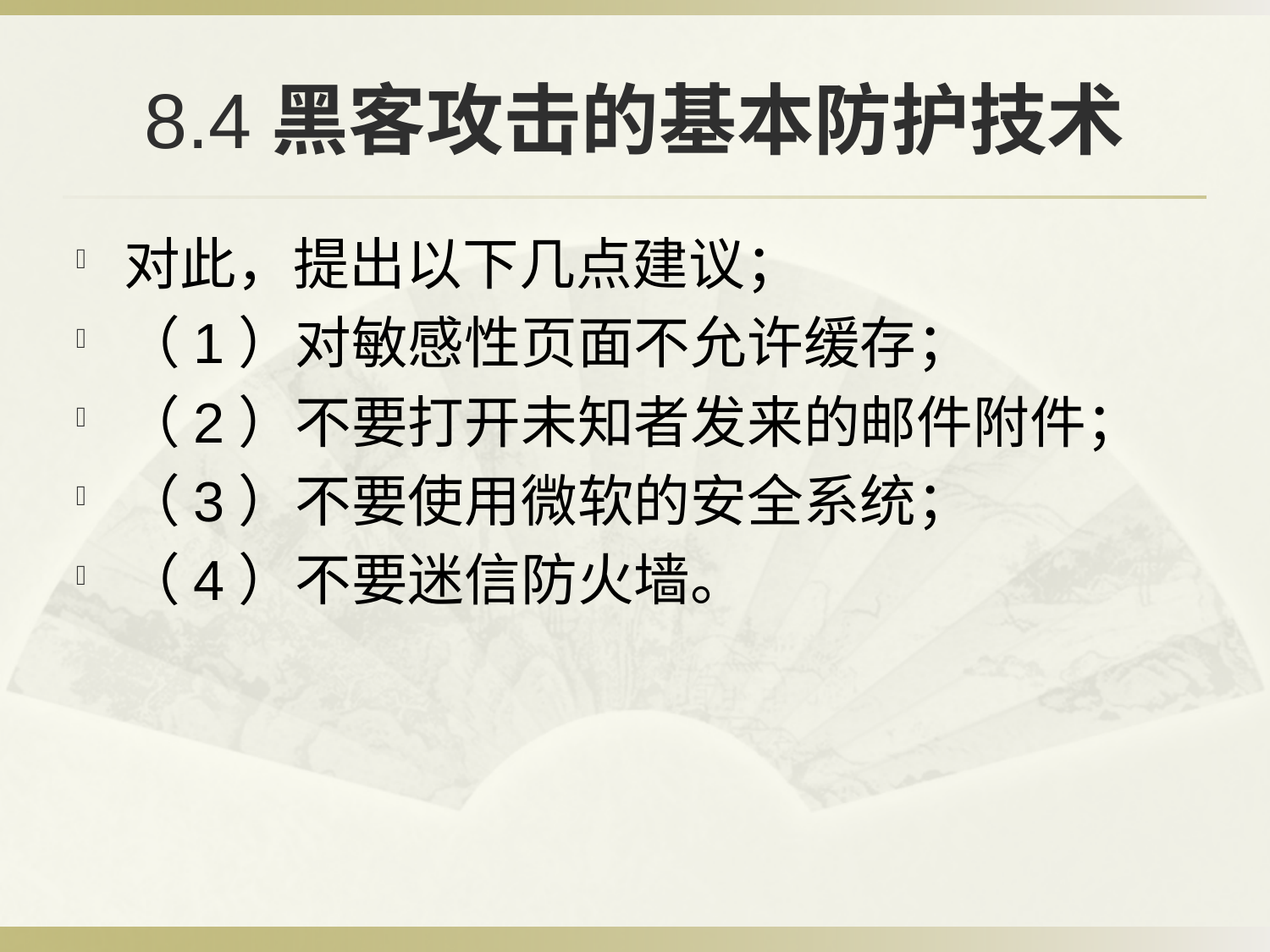

# 8.4黑客攻击的基本防护技术
对此，提出以下几点建议；
（1）对敏感性页面不允许缓存；
（2）不要打开未知者发来的邮件附件；
（3）不要使用微软的安全系统；
（4）不要迷信防火墙。